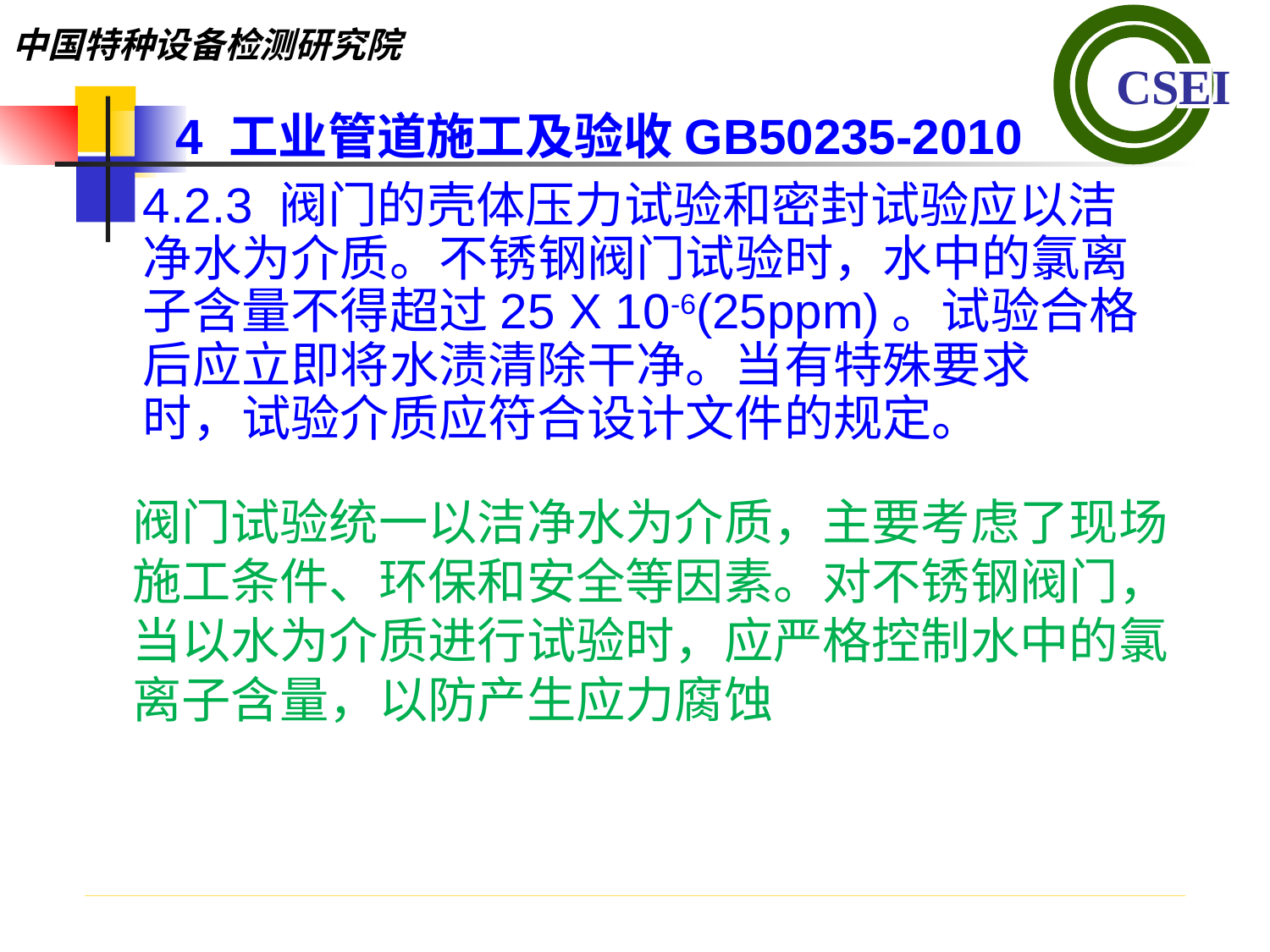

4 工业管道施工及验收GB50235-2010
4.2.3 阀门的壳体压力试验和密封试验应以洁净水为介质。不锈钢阀门试验时，水中的氯离子含量不得超过25 X 10-6(25ppm)。试验合格后应立即将水渍清除干净。当有特殊要求
时，试验介质应符合设计文件的规定。
阀门试验统一以洁净水为介质，主要考虑了现场施工条件、环保和安全等因素。对不锈钢阀门，当以水为介质进行试验时，应严格控制水中的氯离子含量，以防产生应力腐蚀